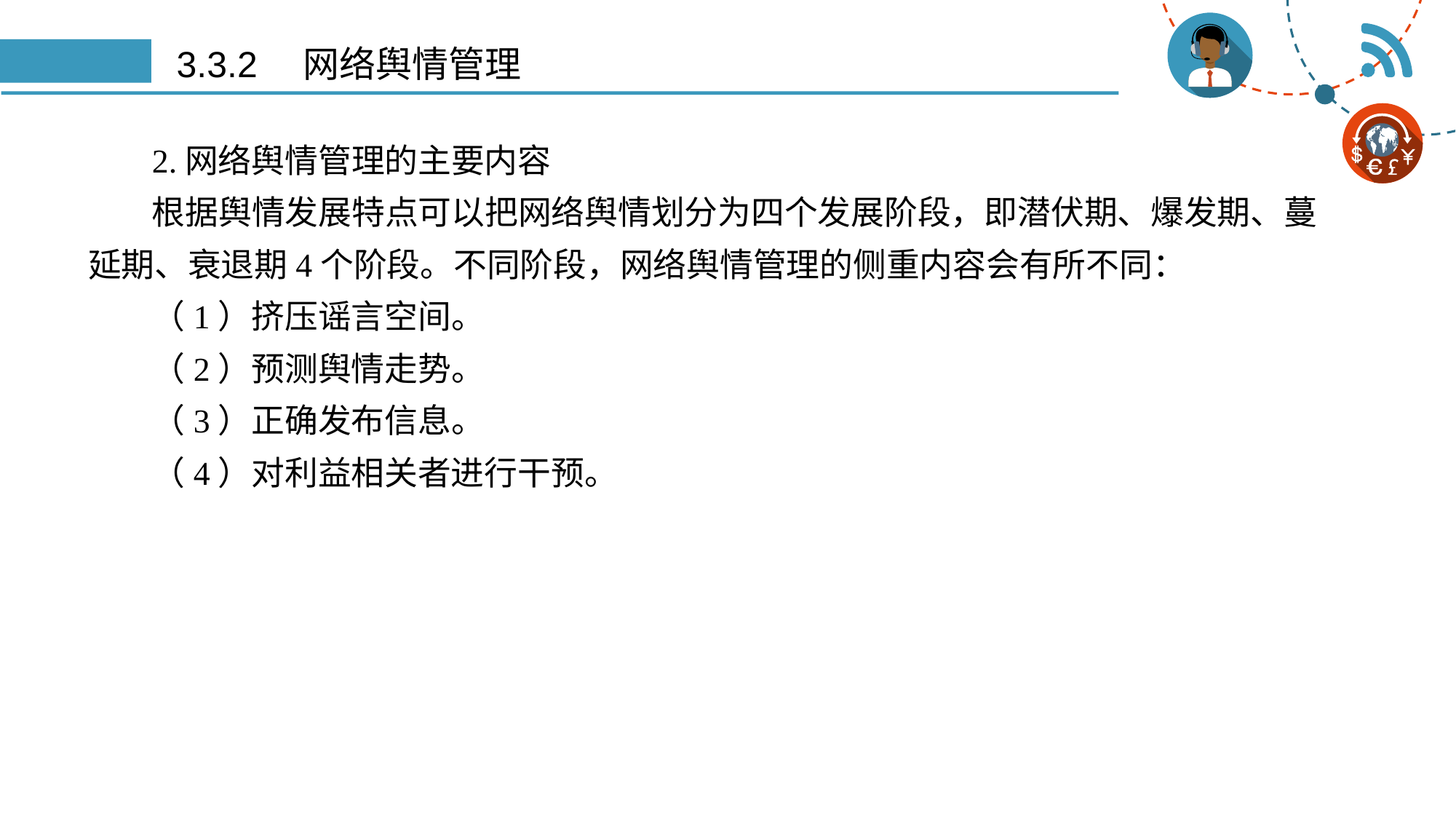

# 3.3.2　网络舆情管理
2.网络舆情管理的主要内容
根据舆情发展特点可以把网络舆情划分为四个发展阶段，即潜伏期、爆发期、蔓延期、衰退期4个阶段。不同阶段，网络舆情管理的侧重内容会有所不同：
（1）挤压谣言空间。
（2）预测舆情走势。
（3）正确发布信息。
（4）对利益相关者进行干预。